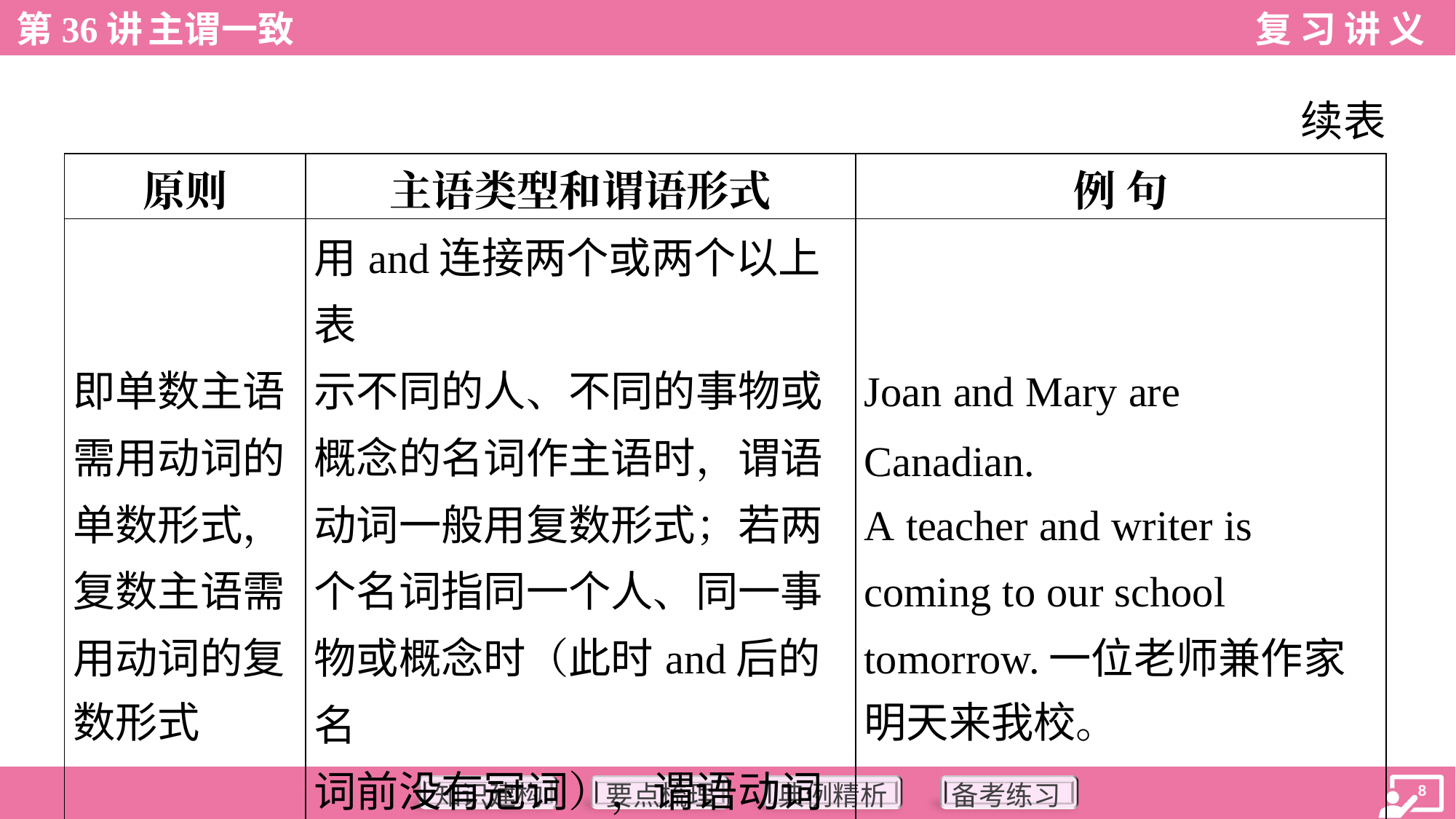

续表
| 原则 | 主语类型和谓语形式 | 例 句 |
| --- | --- | --- |
| 即单数主语 需用动词的 单数形式， 复数主语需 用动词的复 数形式 | 用and连接两个或两个以上表 示不同的人、不同的事物或 概念的名词作主语时，谓语 动词一般用复数形式；若两 个名词指同一个人、同一事 物或概念时（此时and后的名 词前没有冠词），谓语动词 则用单数形式 | Joan and Mary are Canadian. A teacher and writer is coming to our school tomorrow.一位老师兼作家 明天来我校。 |